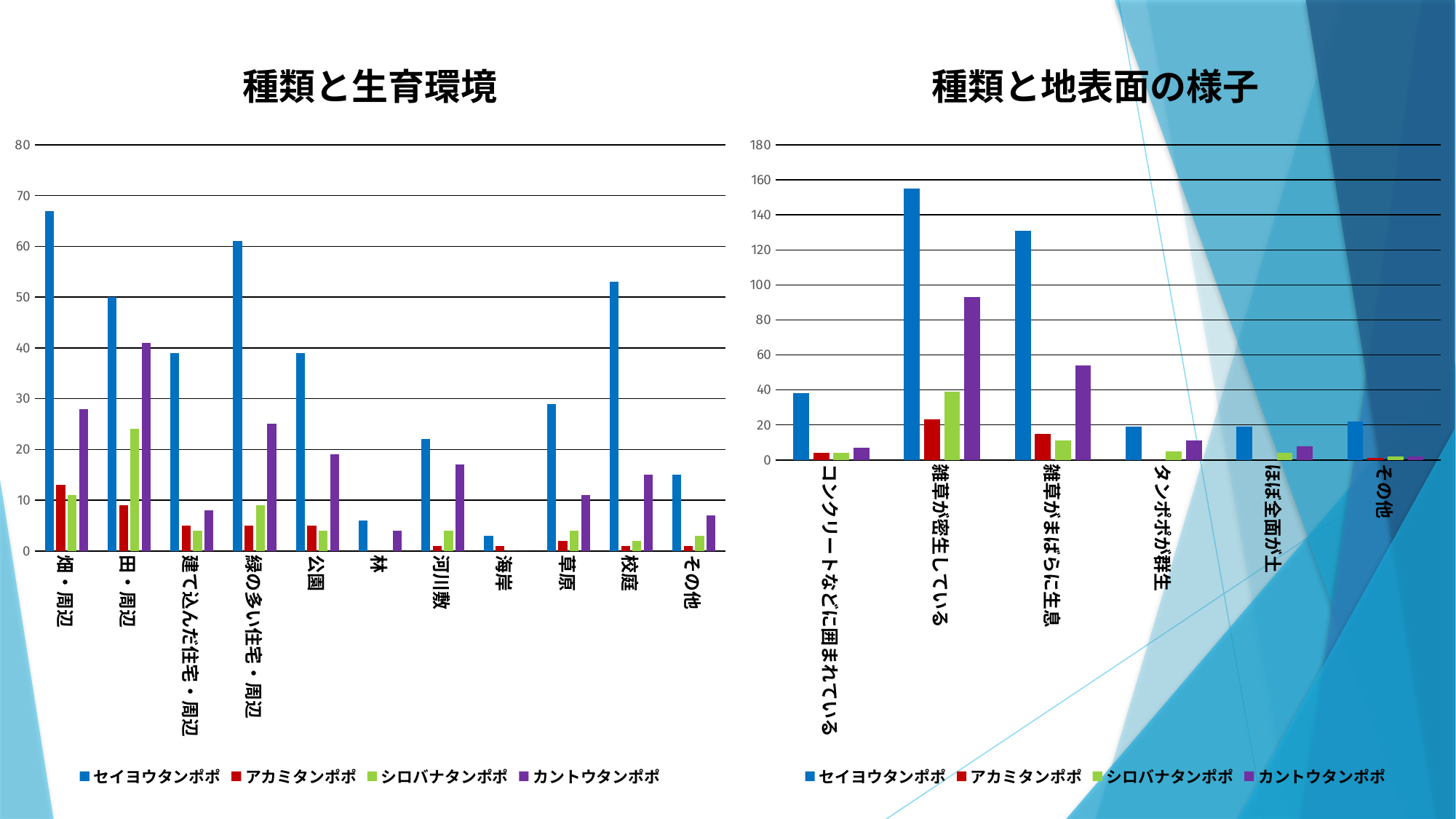

### Chart: 種類と生育環境

| Category | セイヨウタンポポ | アカミタンポポ | シロバナタンポポ | カントウタンポポ |
|---|---|---|---|---|
| 畑・周辺 | 67.0 | 13.0 | 11.0 | 28.0 |
| 田・周辺 | 50.0 | 9.0 | 24.0 | 41.0 |
| 建て込んだ住宅・周辺 | 39.0 | 5.0 | 4.0 | 8.0 |
| 緑の多い住宅・周辺 | 61.0 | 5.0 | 9.0 | 25.0 |
| 公園 | 39.0 | 5.0 | 4.0 | 19.0 |
| 林 | 6.0 | 0.0 | 0.0 | 4.0 |
| 河川敷 | 22.0 | 1.0 | 4.0 | 17.0 |
| 海岸 | 3.0 | 1.0 | 0.0 | 0.0 |
| 草原 | 29.0 | 2.0 | 4.0 | 11.0 |
| 校庭 | 53.0 | 1.0 | 2.0 | 15.0 |
| その他 | 15.0 | 1.0 | 3.0 | 7.0 |

### Chart: 種類と地表面の様子

| Category | セイヨウタンポポ | アカミタンポポ | シロバナタンポポ | カントウタンポポ |
|---|---|---|---|---|
| コンクリートなどに囲まれている | 38.0 | 4.0 | 4.0 | 7.0 |
| 雑草が密生している | 155.0 | 23.0 | 39.0 | 93.0 |
| 雑草がまばらに生息 | 131.0 | 15.0 | 11.0 | 54.0 |
| タンポポが群生 | 19.0 | 0.0 | 5.0 | 11.0 |
| ほぼ全面が土 | 19.0 | 0.0 | 4.0 | 8.0 |
| その他 | 22.0 | 1.0 | 2.0 | 2.0 |